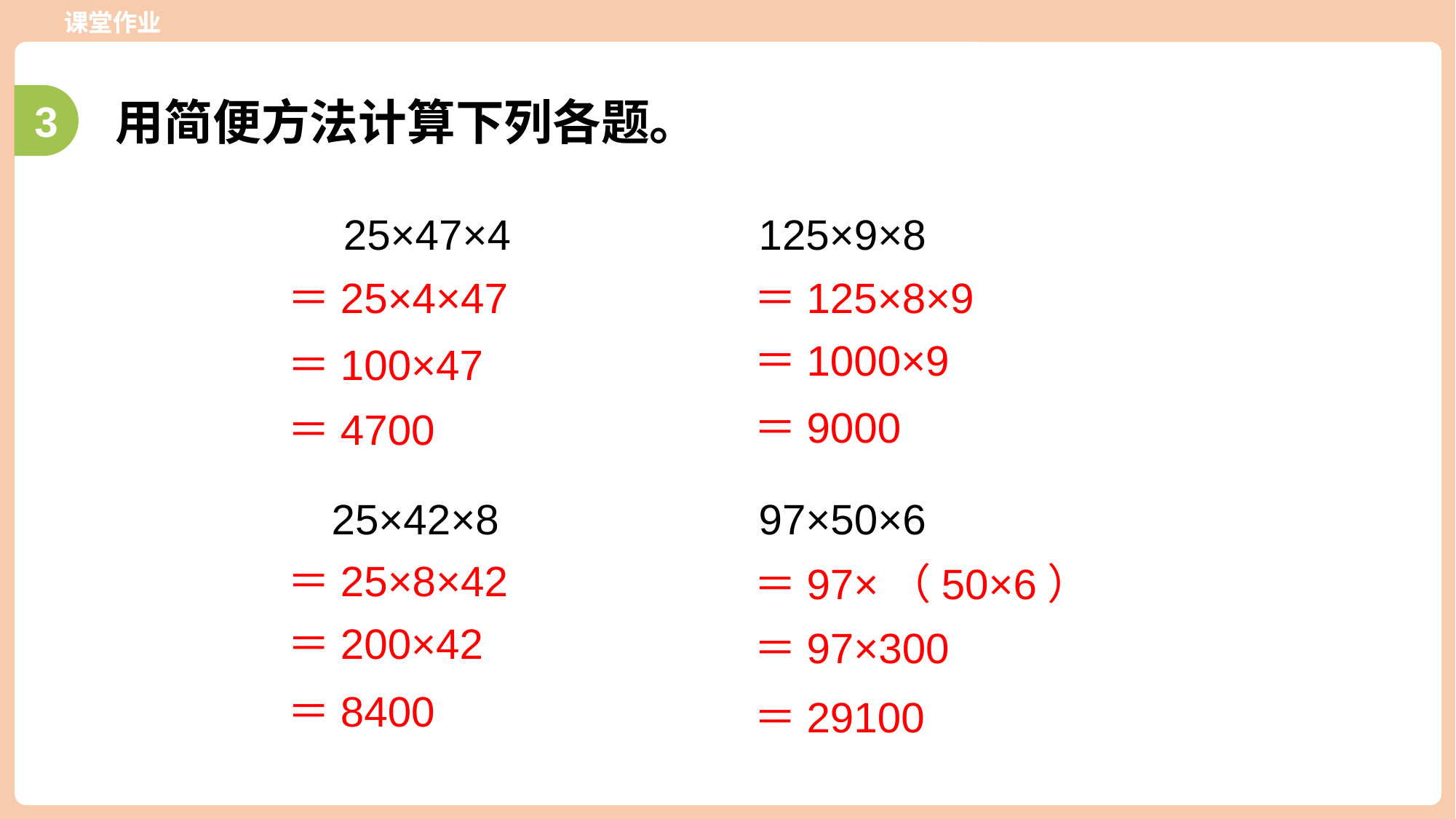

课堂作业
3
用简便方法计算下列各题。
 25×47×4                     125×9×8
＝25×4×47
＝125×8×9
＝1000×9
＝100×47
＝9000
＝4700
25×42×8                      97×50×6
＝25×8×42
＝97×（50×6）
＝200×42
＝97×300
＝8400
＝29100